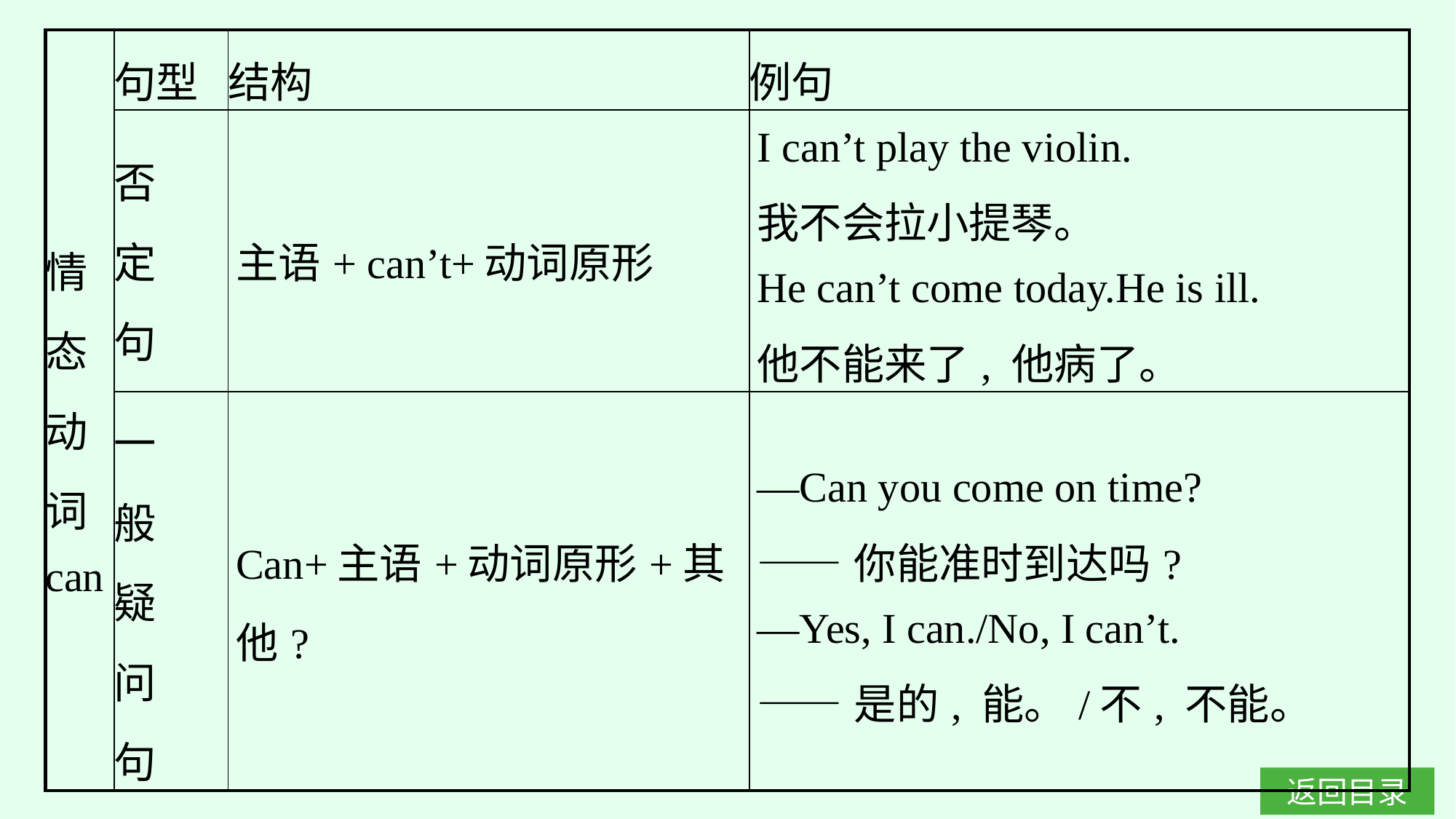

| 情 态 动 词 can | 句型 | 结构 | 例句 |
| --- | --- | --- | --- |
|  | 否 定 句 | 主语+ can’t+动词原形 | I can’t play the violin. 我不会拉小提琴。 He can’t come today.He is ill. 他不能来了, 他病了。 |
|  | 一 般 疑 问 句 | Can+主语+动词原形+其他? | —Can you come on time? ——你能准时到达吗? —Yes, I can./No, I can’t. ——是的, 能。/不, 不能。 |